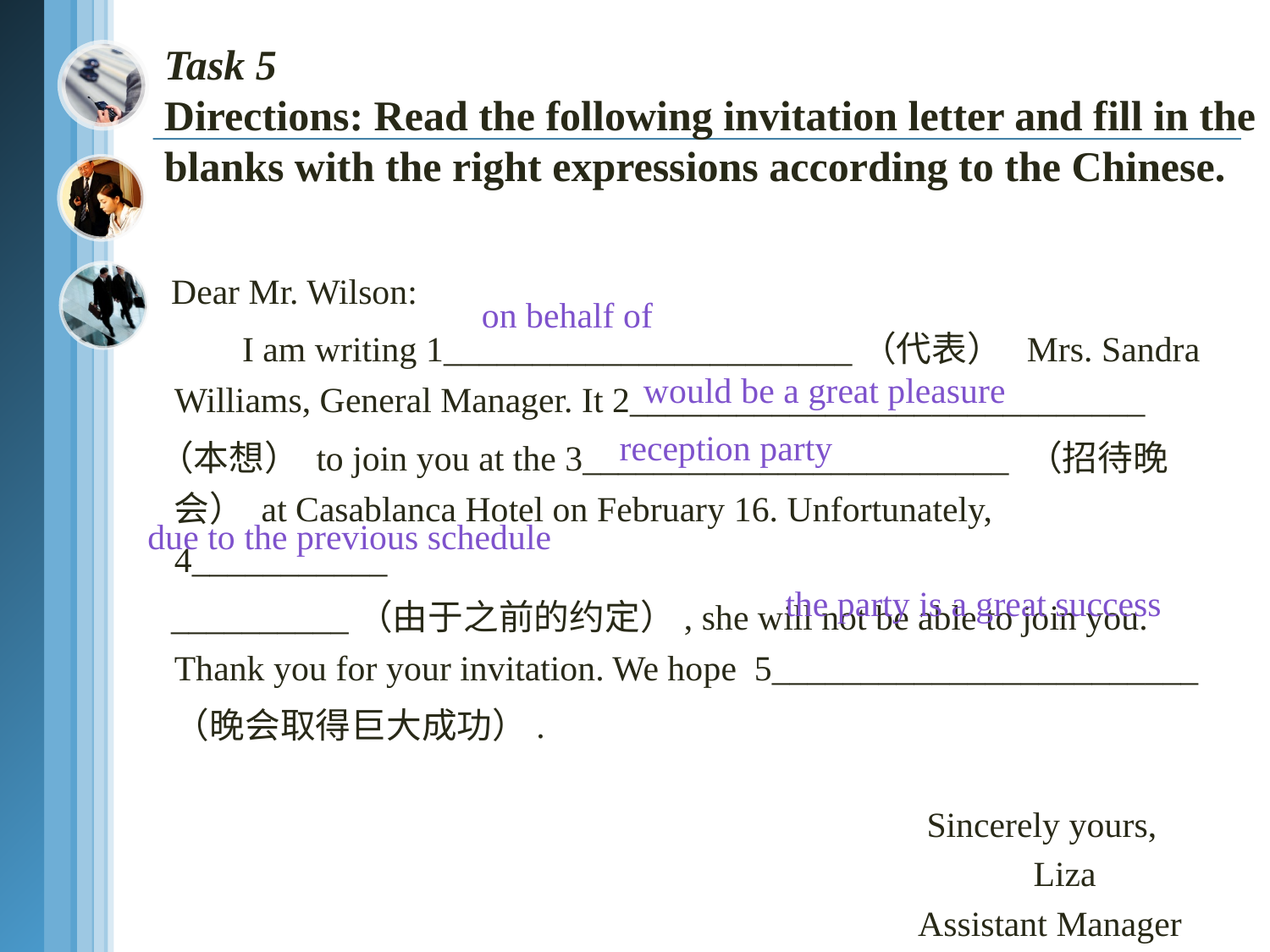

Task 5
Directions: Read the following invitation letter and fill in the blanks with the right expressions according to the Chinese.
     Dear Mr. Wilson:
             I am writing 1_______________________（代表）  Mrs. Sandra Williams, General Manager. It 2_____________________________
   （本想） to join you at the 3________________________ （招待晚会） at Casablanca Hotel on February 16. Unfortunately, 4___________
     __________（由于之前的约定）, she will not be able to join you. Thank you for your invitation. We hope  5________________________
     （晚会取得巨大成功）.

                                                                                          Sincerely yours,
                                                                                                      Liza
                                                                                         Assistant Manager
on behalf of
would be a great pleasure
 reception party
due to the previous schedule
 the party is a great success